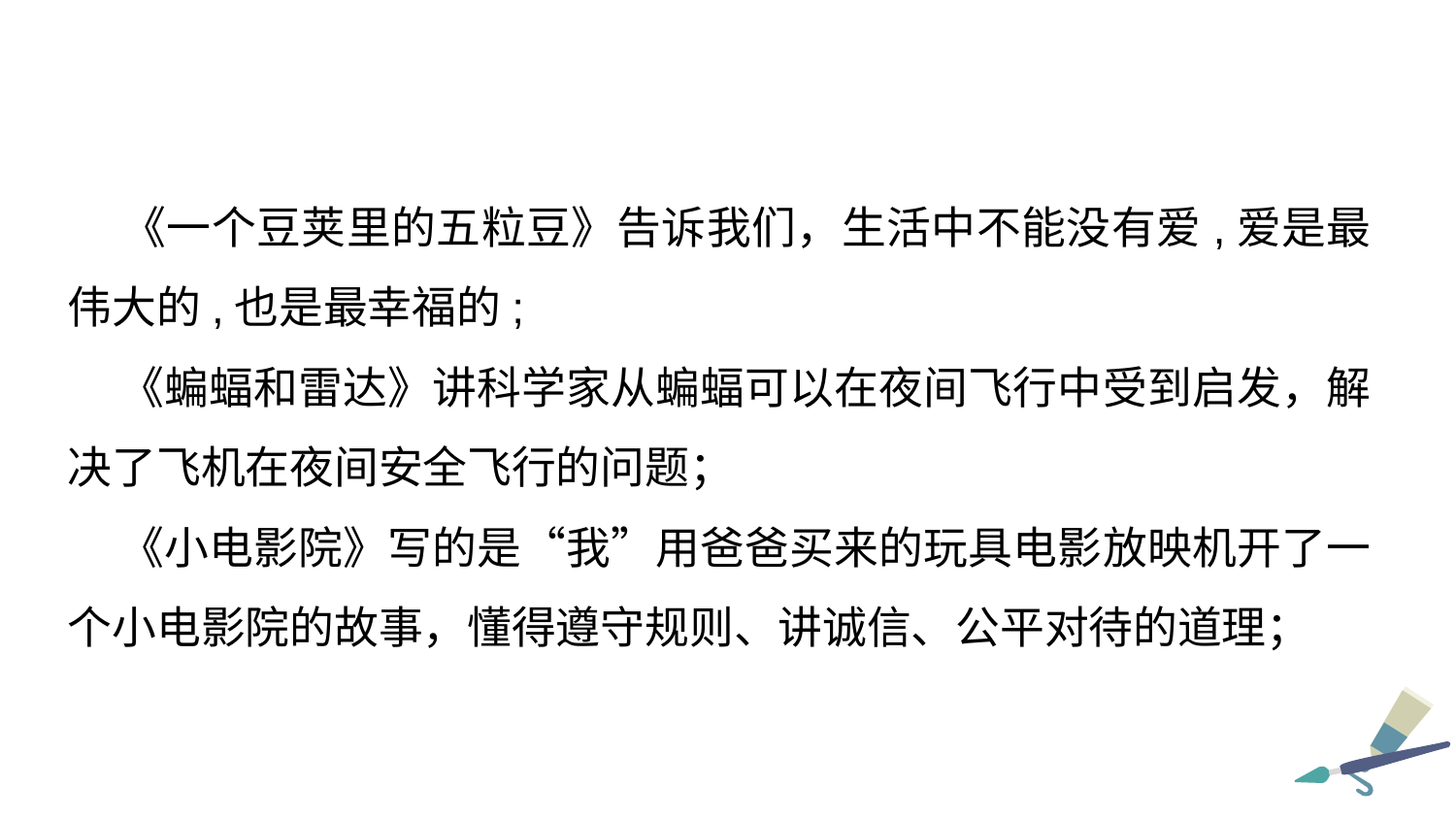

《一个豆荚里的五粒豆》告诉我们，生活中不能没有爱,爱是最伟大的,也是最幸福的;
    《蝙蝠和雷达》讲科学家从蝙蝠可以在夜间飞行中受到启发，解决了飞机在夜间安全飞行的问题；
    《小电影院》写的是“我”用爸爸买来的玩具电影放映机开了一个小电影院的故事，懂得遵守规则、讲诚信、公平对待的道理；